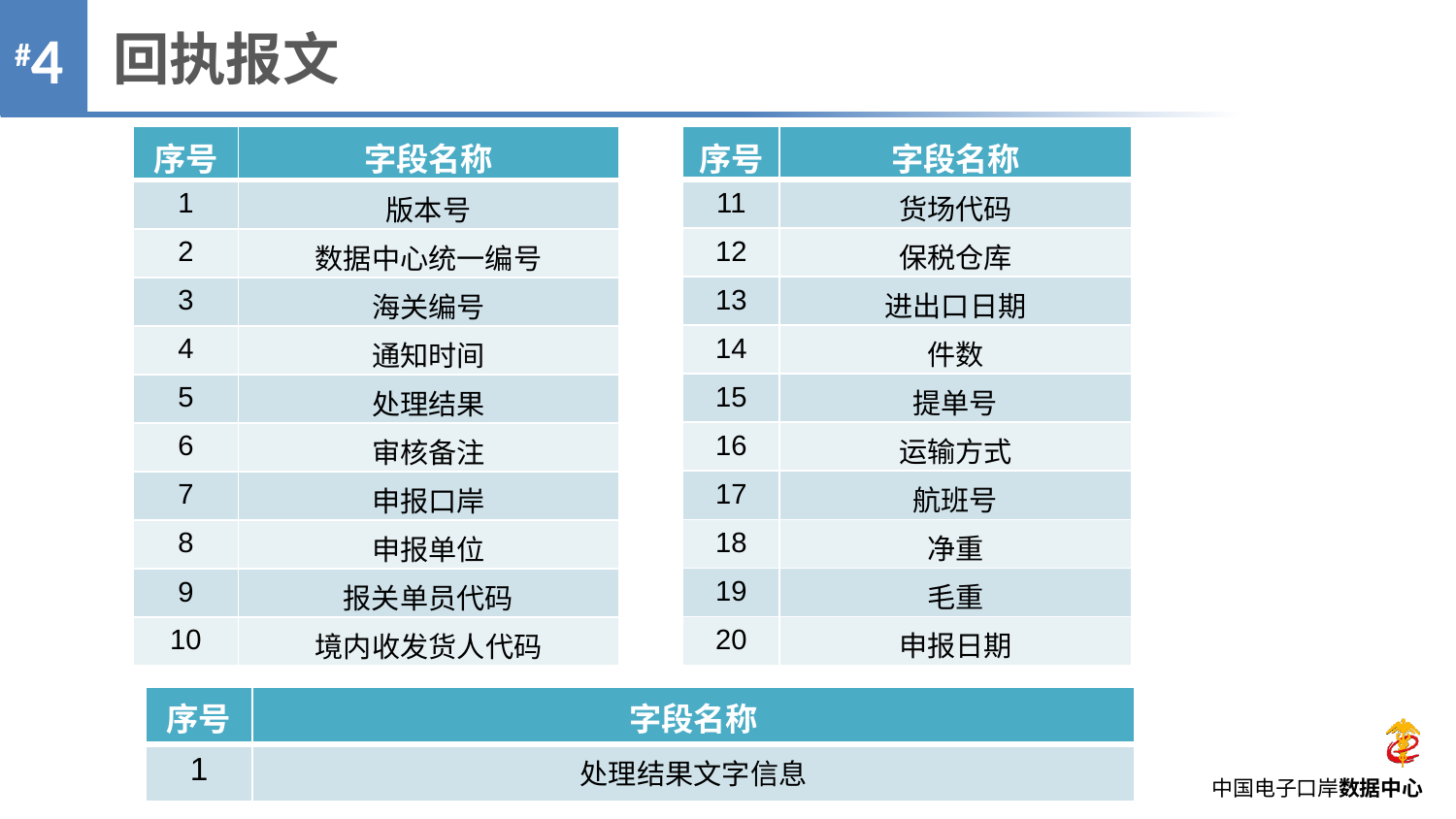

回执报文
| 序号 | 字段名称 |
| --- | --- |
| 11 | 货场代码 |
| 12 | 保税仓库 |
| 13 | 进出口日期 |
| 14 | 件数 |
| 15 | 提单号 |
| 16 | 运输方式 |
| 17 | 航班号 |
| 18 | 净重 |
| 19 | 毛重 |
| 20 | 申报日期 |
| 序号 | 字段名称 |
| --- | --- |
| 1 | 版本号 |
| 2 | 数据中心统一编号 |
| 3 | 海关编号 |
| 4 | 通知时间 |
| 5 | 处理结果 |
| 6 | 审核备注 |
| 7 | 申报口岸 |
| 8 | 申报单位 |
| 9 | 报关单员代码 |
| 10 | 境内收发货人代码 |
| 序号 | 字段名称 |
| --- | --- |
| 1 | 处理结果文字信息 |